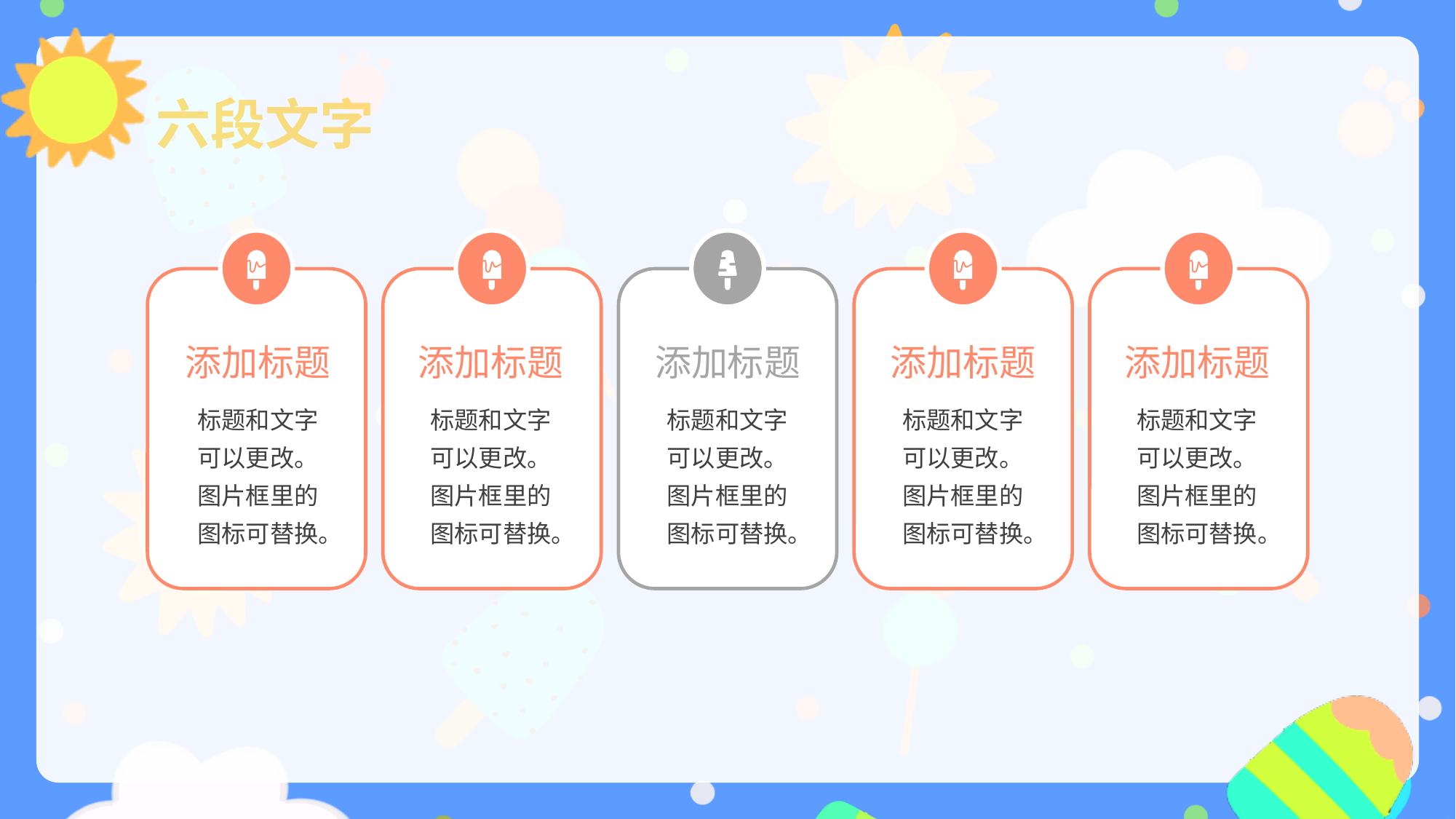

六段文字

添加标题
添加标题
添加标题
添加标题
添加标题
标题和文字可以更改。图片框里的图标可替换。
标题和文字可以更改。图片框里的图标可替换。
标题和文字可以更改。图片框里的图标可替换。
标题和文字可以更改。图片框里的图标可替换。
标题和文字可以更改。图片框里的图标可替换。